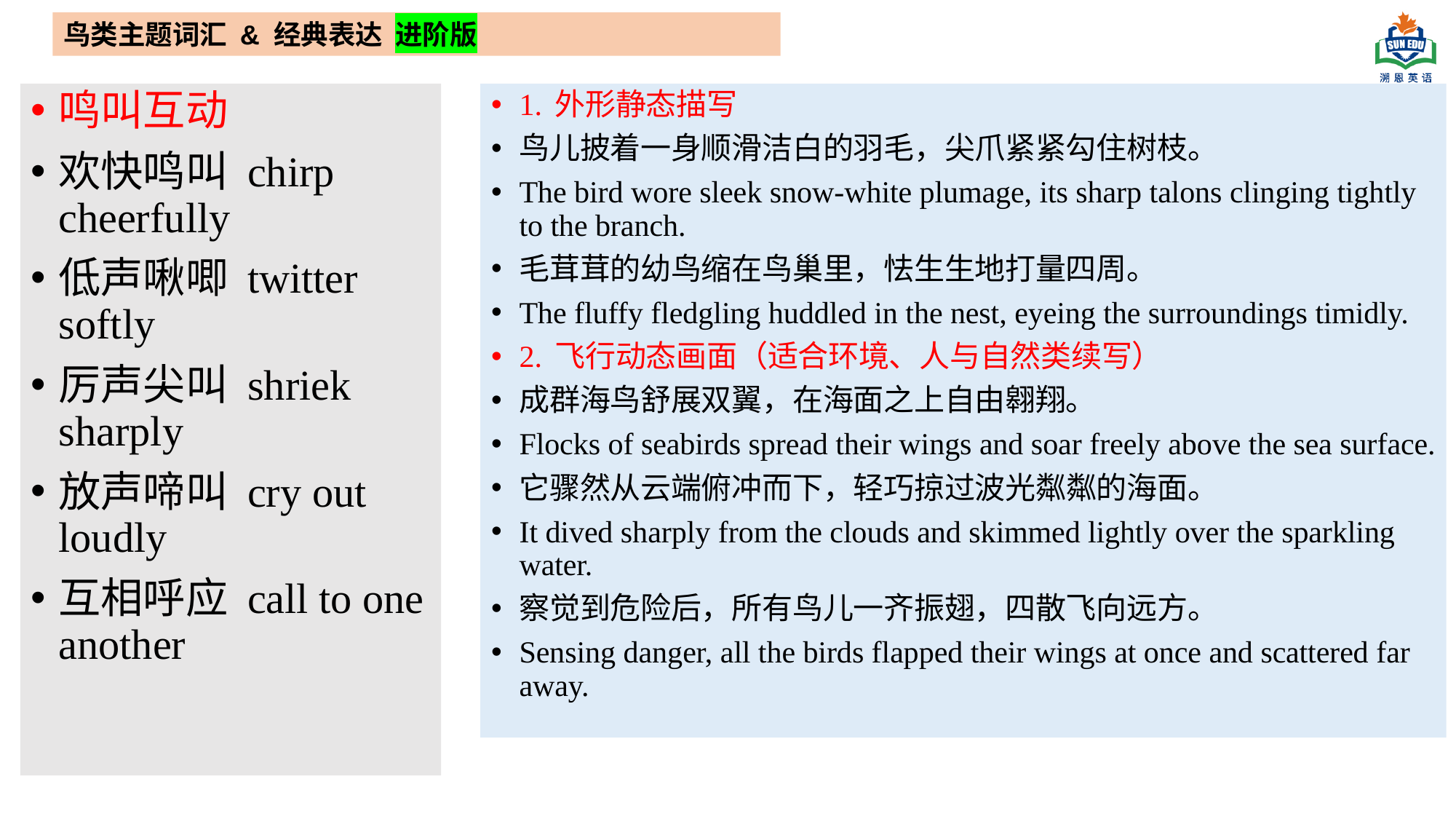

鸟类主题词汇 & 经典表达  进阶版
鸣叫互动
欢快鸣叫 chirp cheerfully
低声啾唧 twitter softly
厉声尖叫 shriek sharply
放声啼叫 cry out loudly
互相呼应 call to one another

1. 外形静态描写
鸟儿披着一身顺滑洁白的羽毛，尖爪紧紧勾住树枝。
The bird wore sleek snow-white plumage, its sharp talons clinging tightly to the branch.
毛茸茸的幼鸟缩在鸟巢里，怯生生地打量四周。
The fluffy fledgling huddled in the nest, eyeing the surroundings timidly.
2. 飞行动态画面（适合环境、人与自然类续写）
成群海鸟舒展双翼，在海面之上自由翱翔。
Flocks of seabirds spread their wings and soar freely above the sea surface.
它骤然从云端俯冲而下，轻巧掠过波光粼粼的海面。
It dived sharply from the clouds and skimmed lightly over the sparkling water.
察觉到危险后，所有鸟儿一齐振翅，四散飞向远方。
Sensing danger, all the birds flapped their wings at once and scattered far away.